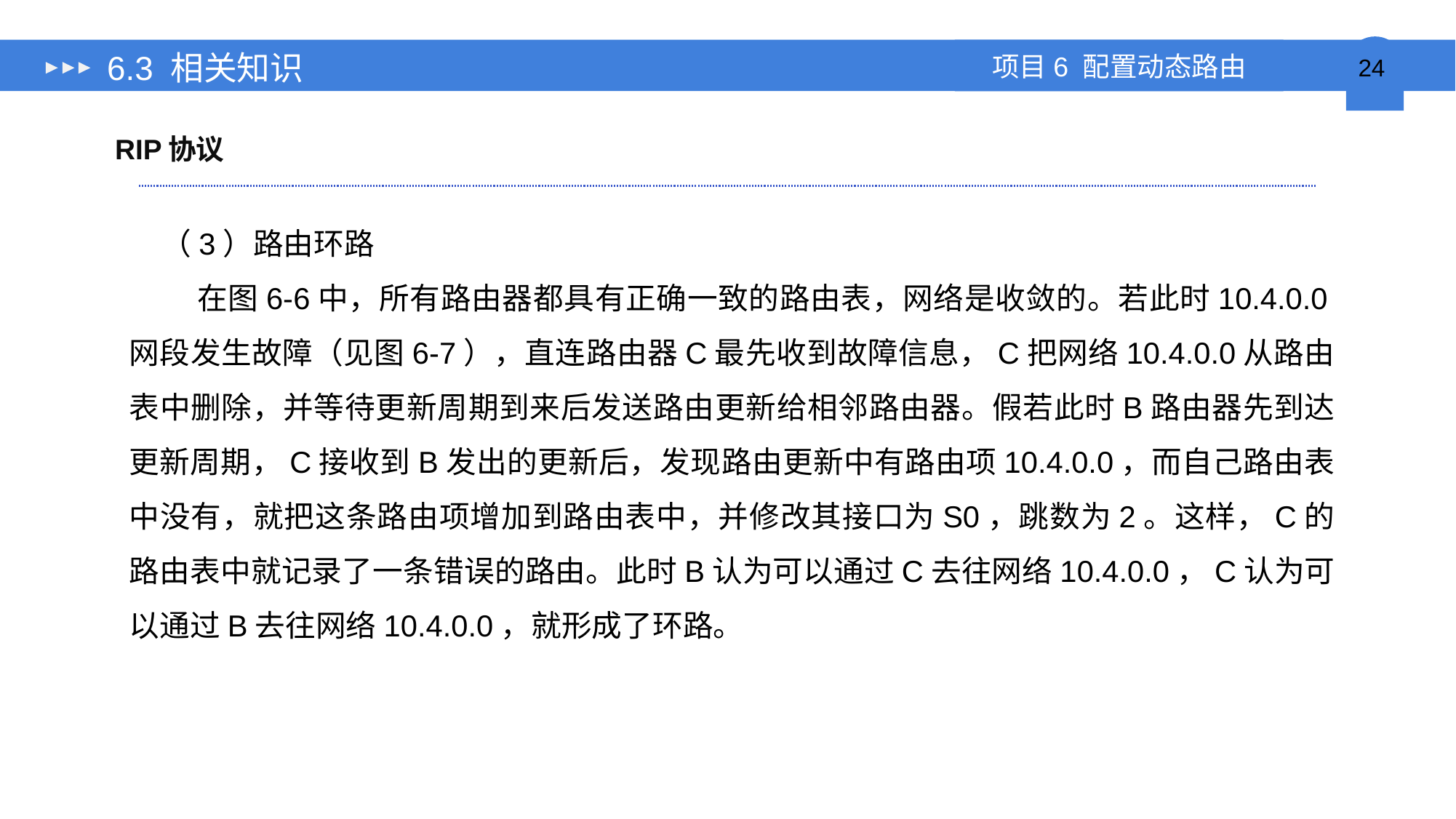

# 6.3 相关知识
RIP协议

（3）路由环路
    在图6-6中，所有路由器都具有正确一致的路由表，网络是收敛的。若此时10.4.0.0网段发生故障（见图6-7），直连路由器C最先收到故障信息，C把网络10.4.0.0从路由表中删除，并等待更新周期到来后发送路由更新给相邻路由器。假若此时B路由器先到达更新周期，C接收到B发出的更新后，发现路由更新中有路由项10.4.0.0，而自己路由表中没有，就把这条路由项增加到路由表中，并修改其接口为S0，跳数为2。这样，C的路由表中就记录了一条错误的路由。此时B认为可以通过C去往网络10.4.0.0，C认为可以通过B去往网络10.4.0.0，就形成了环路。